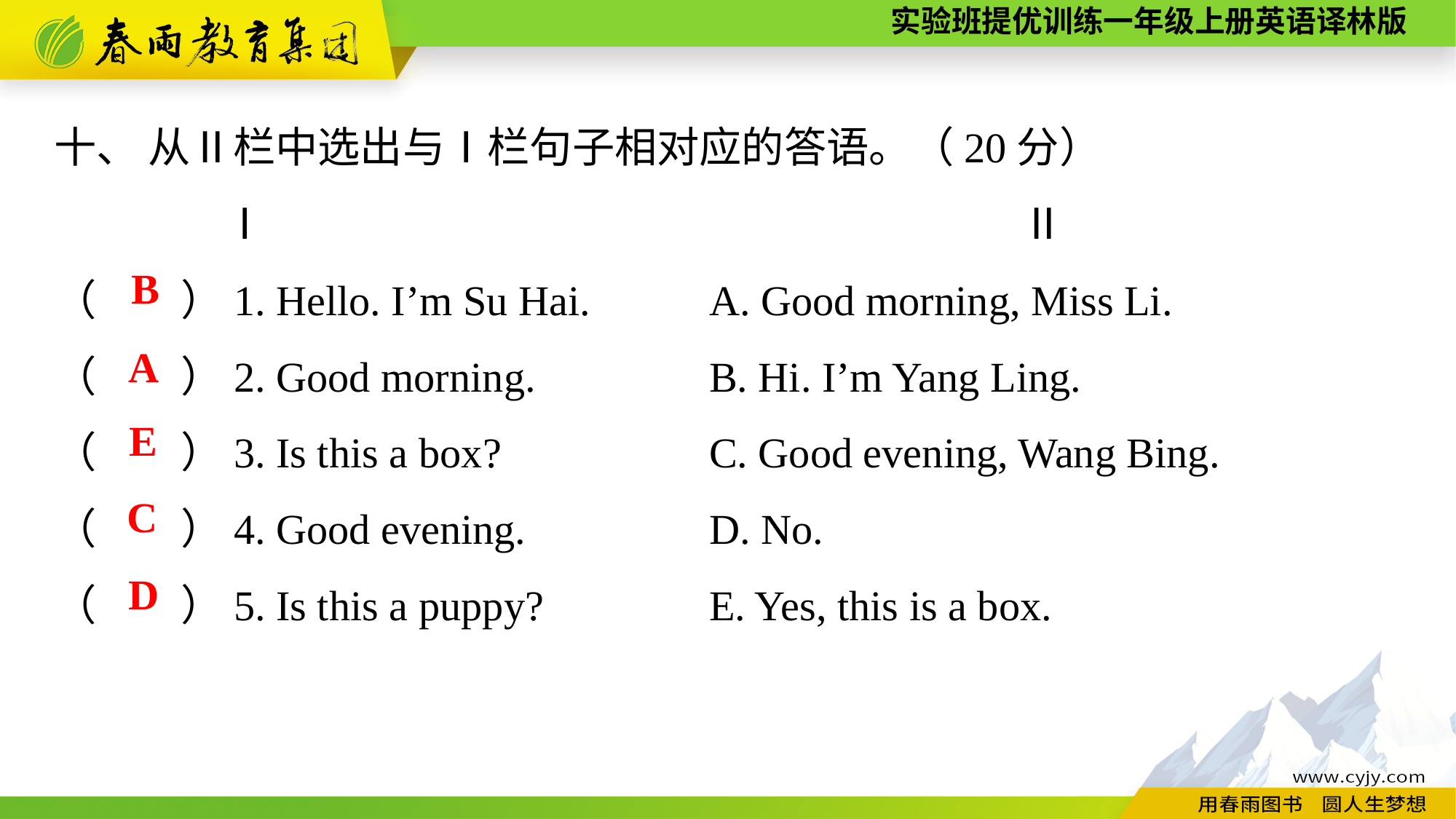

十、 从Ⅱ栏中选出与Ⅰ栏句子相对应的答语。（20分）
                  Ⅰ　　　　　　　　　　　　                         Ⅱ
（　　）1. Hello. I’m Su Hai.　 	A. Good morning, Miss Li.
（　　）2. Good morning.		B. Hi. I’m Yang Ling.
（　　）3. Is this a box?		C. Good evening, Wang Bing.
（　　）4. Good evening.		D. No.
（　　）5. Is this a puppy?		E. Yes, this is a box.
B
A
E
C
D